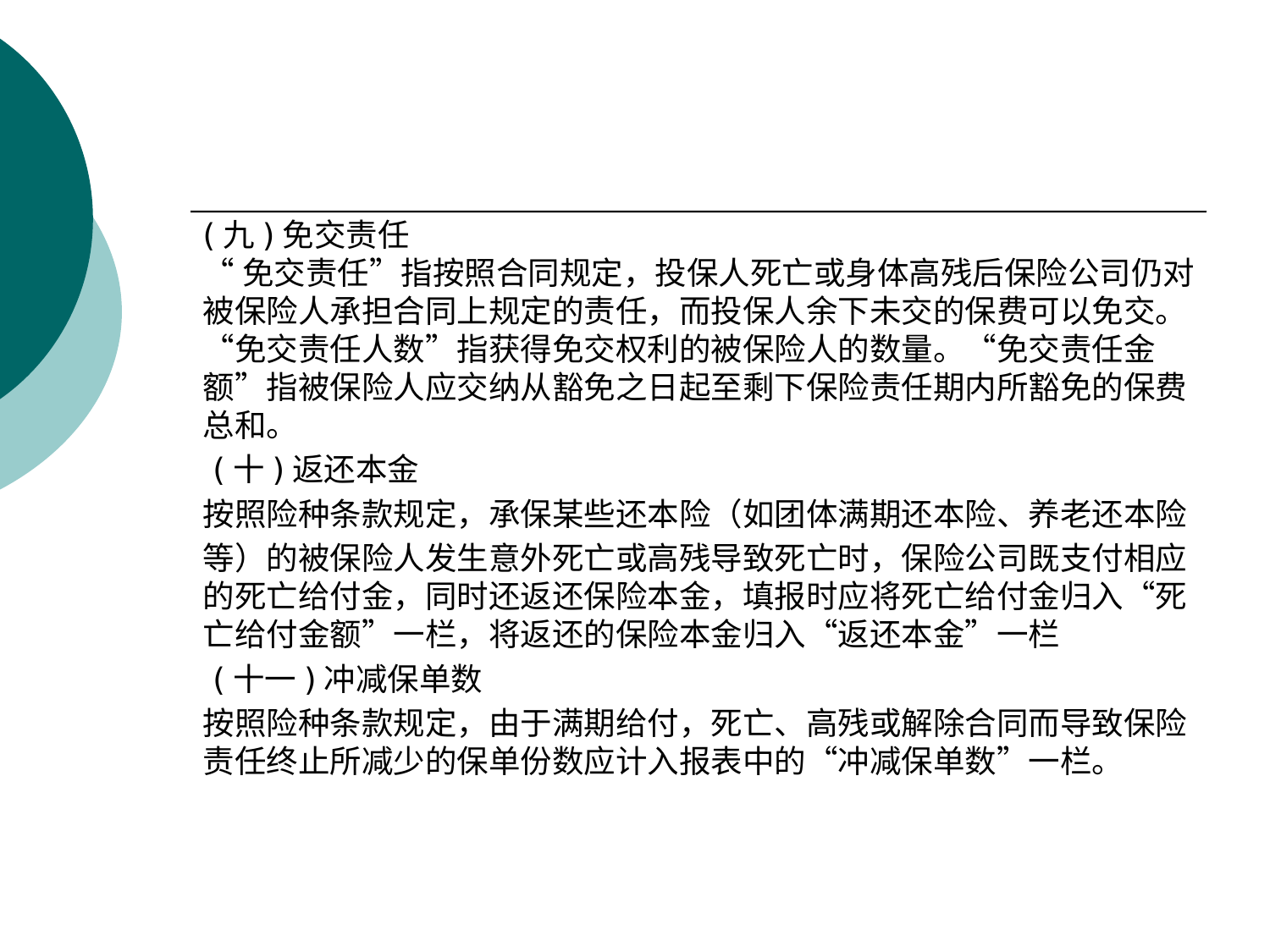

#
(九)免交责任
“免交责任”指按照合同规定，投保人死亡或身体高残后保险公司仍对被保险人承担合同上规定的责任，而投保人余下未交的保费可以免交。“免交责任人数”指获得免交权利的被保险人的数量。“免交责任金额”指被保险人应交纳从豁免之日起至剩下保险责任期内所豁免的保费总和。
 (十)返还本金
按照险种条款规定，承保某些还本险（如团体满期还本险、养老还本险
等）的被保险人发生意外死亡或高残导致死亡时，保险公司既支付相应的死亡给付金，同时还返还保险本金，填报时应将死亡给付金归入“死亡给付金额”一栏，将返还的保险本金归入“返还本金”一栏
 (十一)冲减保单数
按照险种条款规定，由于满期给付，死亡、高残或解除合同而导致保险责任终止所减少的保单份数应计入报表中的“冲减保单数”一栏。